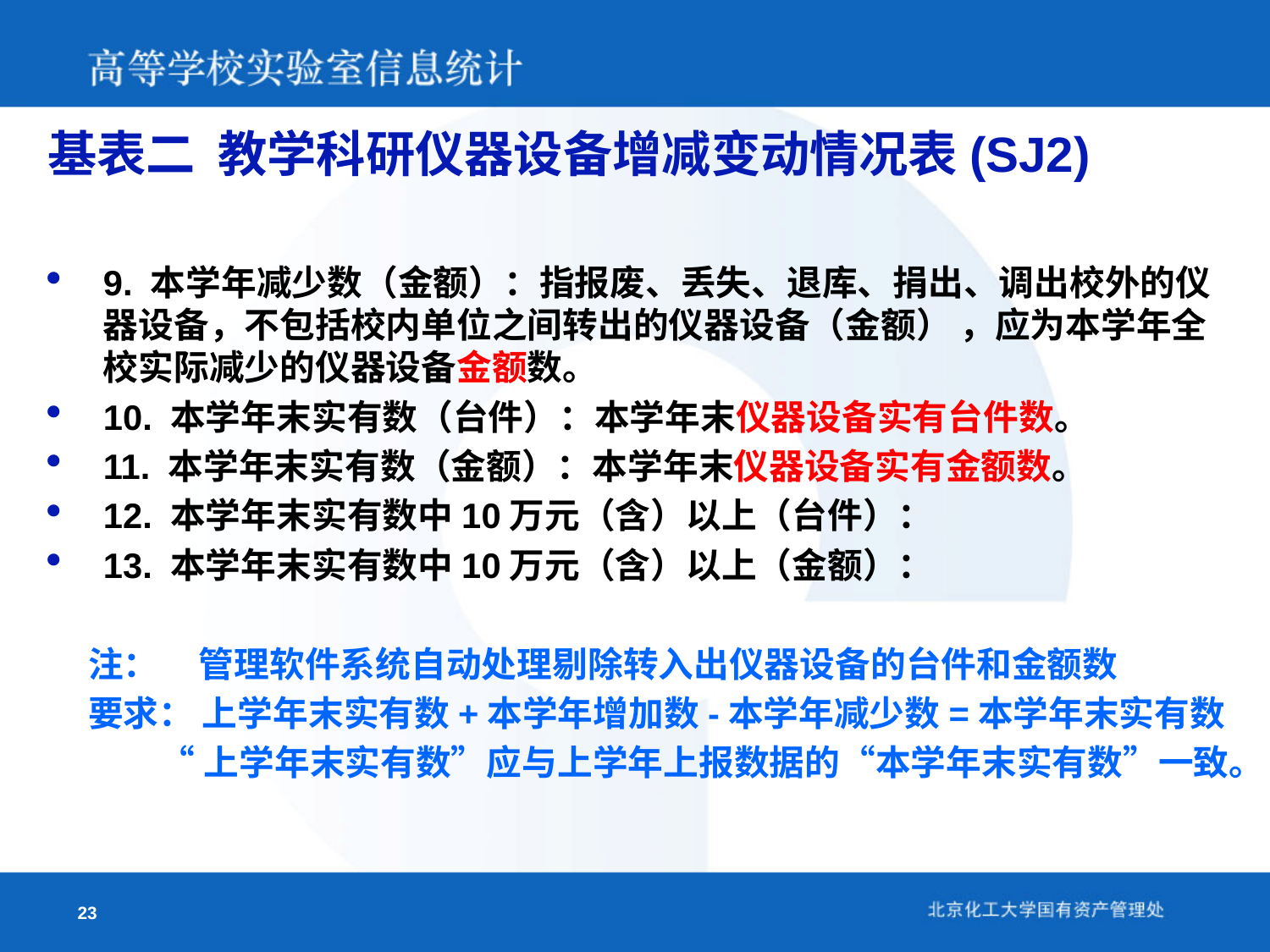

基表二  教学科研仪器设备增减变动情况表(SJ2)

9. 本学年减少数（金额）：指报废、丢失、退库、捐出、调出校外的仪器设备，不包括校内单位之间转出的仪器设备（金额） ，应为本学年全校实际减少的仪器设备金额数。
10. 本学年末实有数（台件）：本学年末仪器设备实有台件数。
11. 本学年末实有数（金额）：本学年末仪器设备实有金额数。
12. 本学年末实有数中10万元（含）以上（台件）：
13. 本学年末实有数中10万元（含）以上（金额）：

    注：     管理软件系统自动处理剔除转入出仪器设备的台件和金额数
    要求： 上学年末实有数+本学年增加数-本学年减少数=本学年末实有数
              “上学年末实有数”应与上学年上报数据的“本学年末实有数”一致。